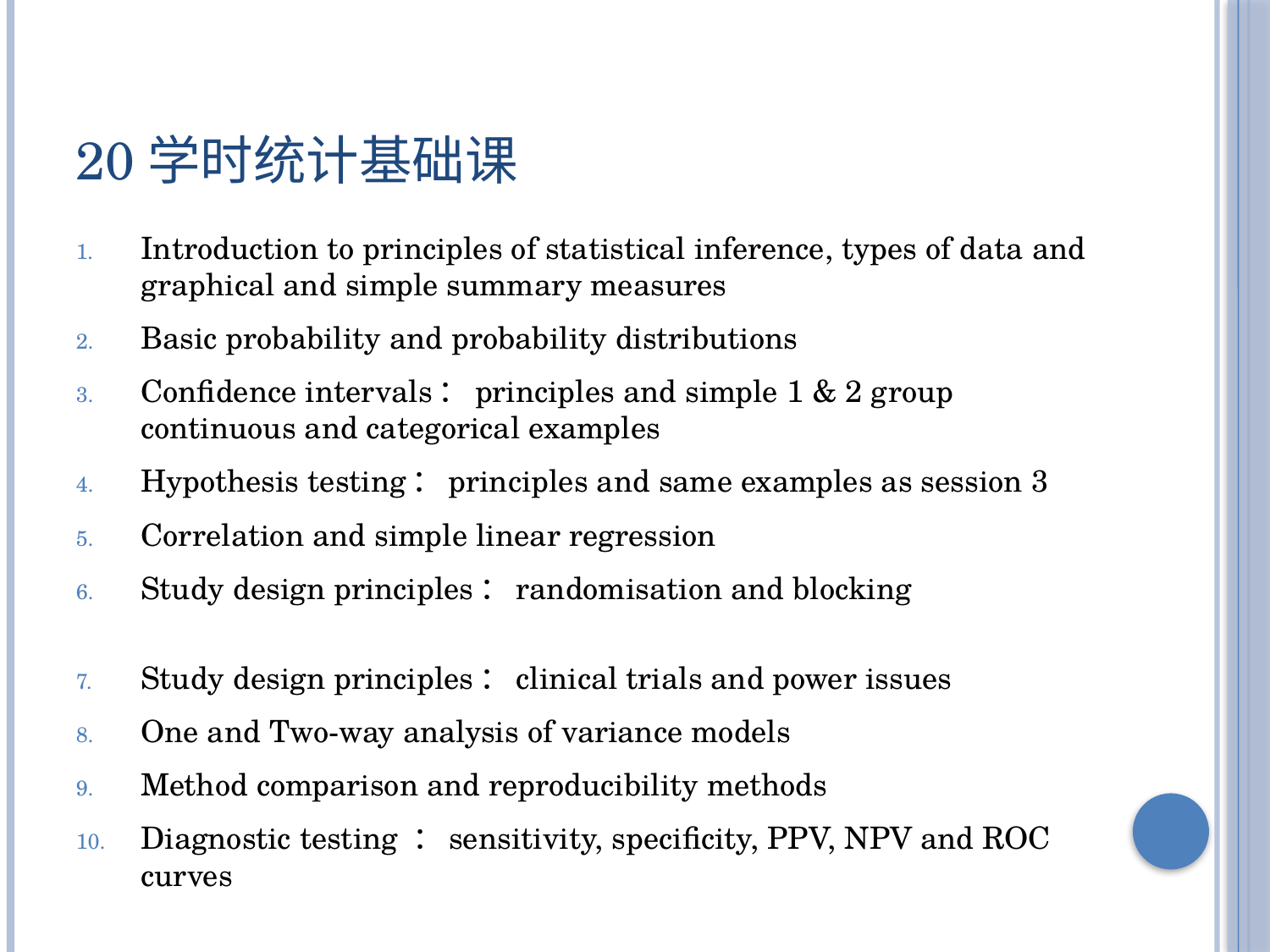

# 20学时统计基础课
Introduction to principles of statistical inference, types of data and graphical and simple summary measures
Basic probability and probability distributions
Confidence intervals：principles and simple 1 & 2 group continuous and categorical examples
Hypothesis testing：principles and same examples as session 3
Correlation and simple linear regression
Study design principles：randomisation and blocking
Study design principles：clinical trials and power issues
One and Two-way analysis of variance models
Method comparison and reproducibility methods
Diagnostic testing ：sensitivity, specificity, PPV, NPV and ROC curves